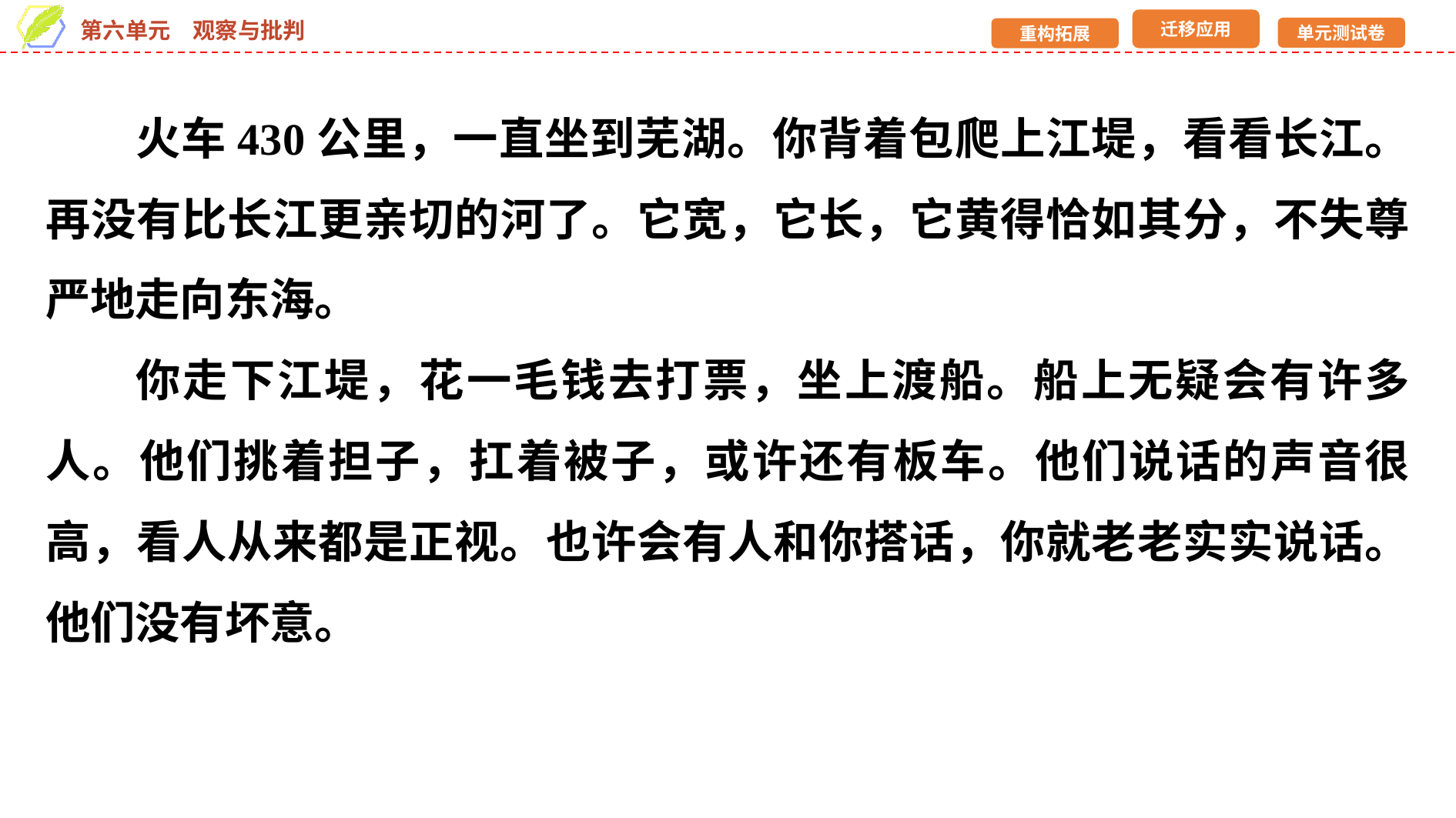

火车430公里，一直坐到芜湖。你背着包爬上江堤，看看长江。再没有比长江更亲切的河了。它宽，它长，它黄得恰如其分，不失尊严地走向东海。
你走下江堤，花一毛钱去打票，坐上渡船。船上无疑会有许多人。他们挑着担子，扛着被子，或许还有板车。他们说话的声音很高，看人从来都是正视。也许会有人和你搭话，你就老老实实说话。他们没有坏意。